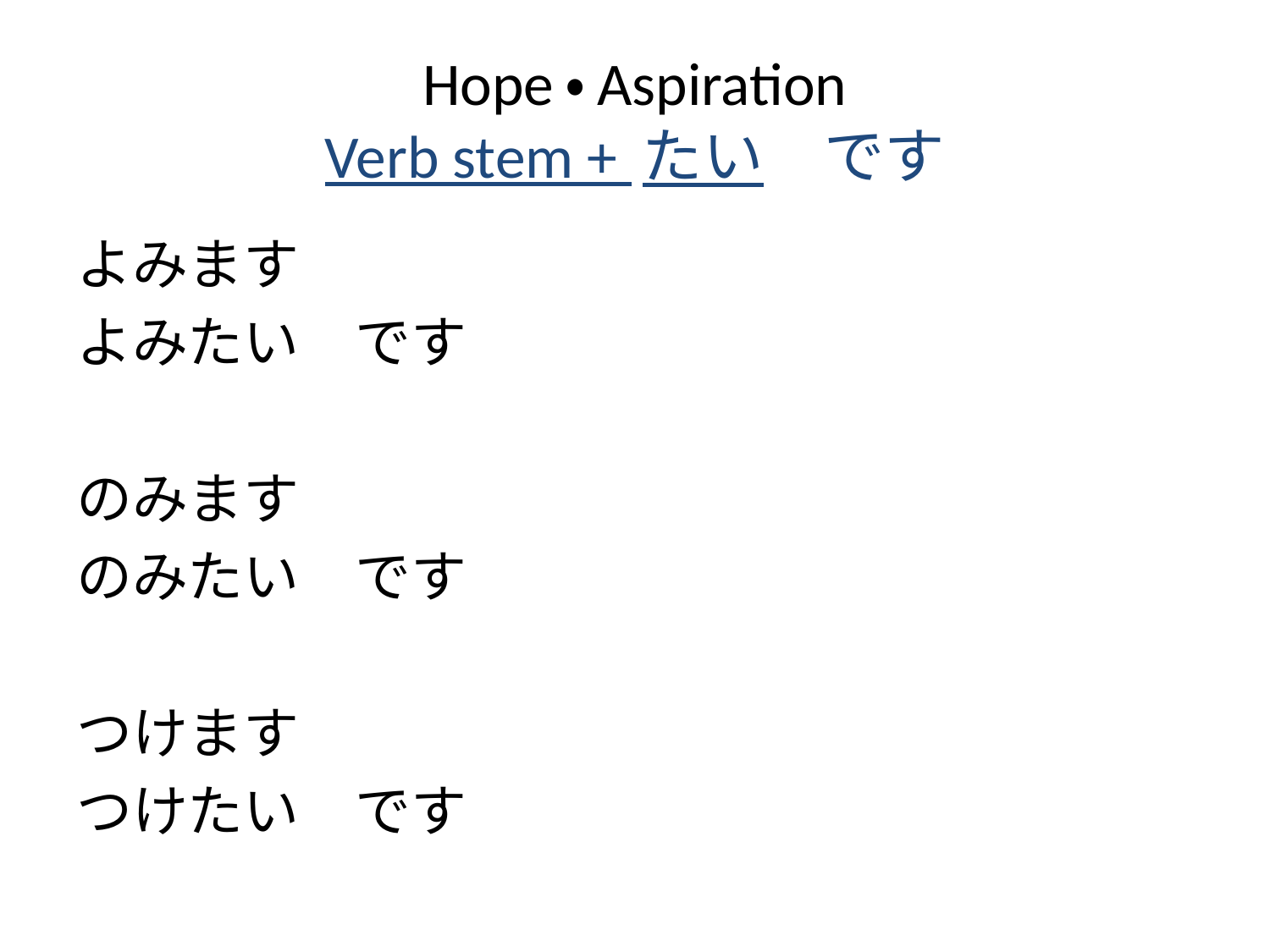

# Hope・Aspiration Verb stem + たい　です
よみます
よみたい　です

のみます
のみたい　です

つけます
つけたい　です